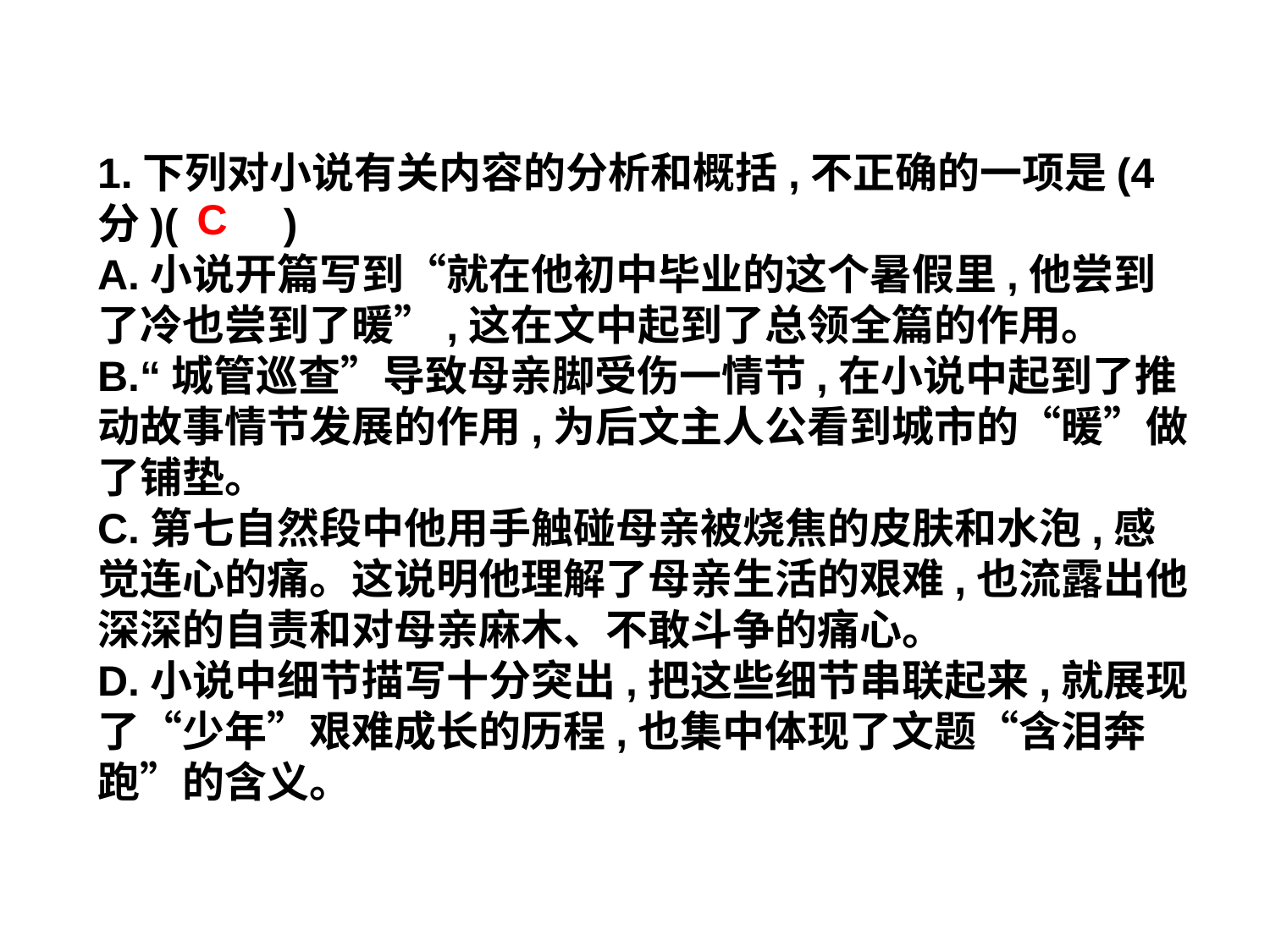

1.下列对小说有关内容的分析和概括,不正确的一项是(4分)(　　)
A.小说开篇写到“就在他初中毕业的这个暑假里,他尝到了冷也尝到了暖”,这在文中起到了总领全篇的作用。
B.“城管巡查”导致母亲脚受伤一情节,在小说中起到了推动故事情节发展的作用,为后文主人公看到城市的“暖”做了铺垫。
C.第七自然段中他用手触碰母亲被烧焦的皮肤和水泡,感觉连心的痛。这说明他理解了母亲生活的艰难,也流露出他深深的自责和对母亲麻木、不敢斗争的痛心。
D.小说中细节描写十分突出,把这些细节串联起来,就展现了“少年”艰难成长的历程,也集中体现了文题“含泪奔跑”的含义。
C